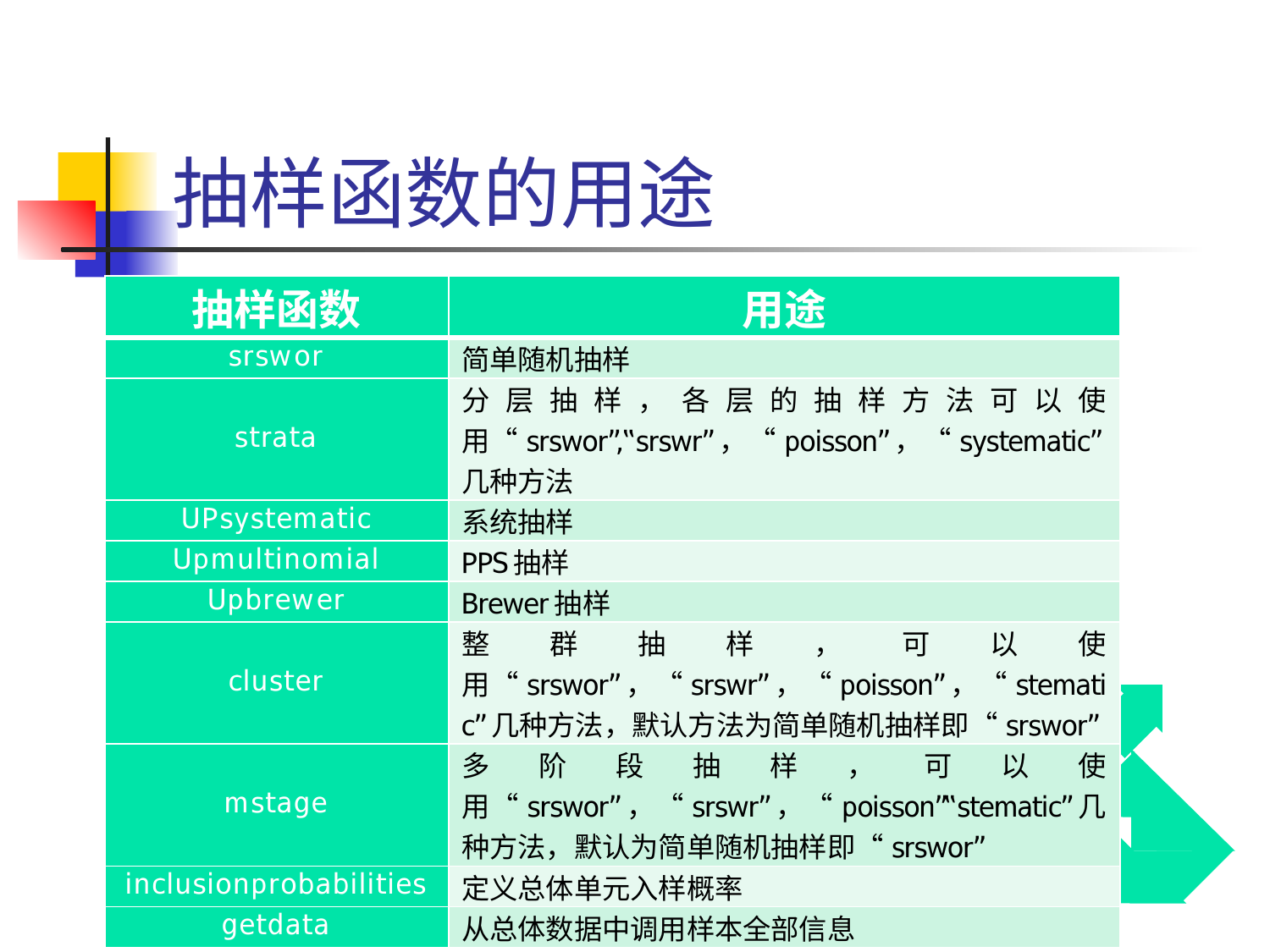

# 抽样函数的用途
| 抽样函数 | 用途 |
| --- | --- |
| srswor | 简单随机抽样 |
| strata | 分层抽样，各层的抽样方法可以使用“srswor”,“srswr”，“poisson”，“systematic”几种方法 |
| UPsystematic | 系统抽样 |
| Upmultinomial | PPS抽样 |
| Upbrewer | Brewer抽样 |
| cluster | 整群抽样，可以使用“srswor”，“srswr”，“poisson”，“stematic”几种方法，默认方法为简单随机抽样即“srswor” |
| mstage | 多阶段抽样，可以使用“srswor”，“srswr”，“poisson”“stematic”几种方法，默认为简单随机抽样即“srswor” |
| inclusionprobabilities | 定义总体单元入样概率 |
| getdata | 从总体数据中调用样本全部信息 |